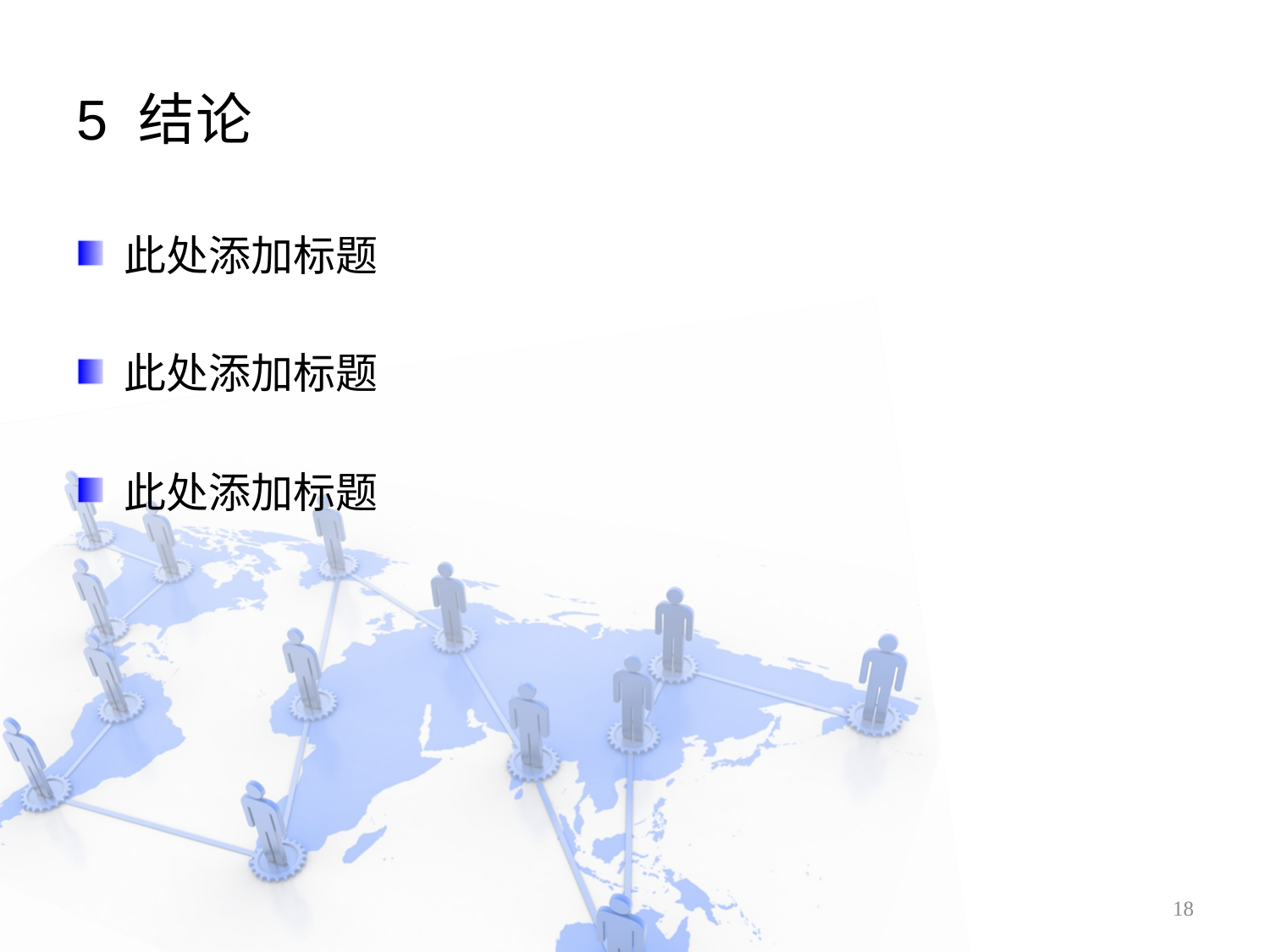

# 5 结论
此处添加标题

此处添加标题

此处添加标题
18